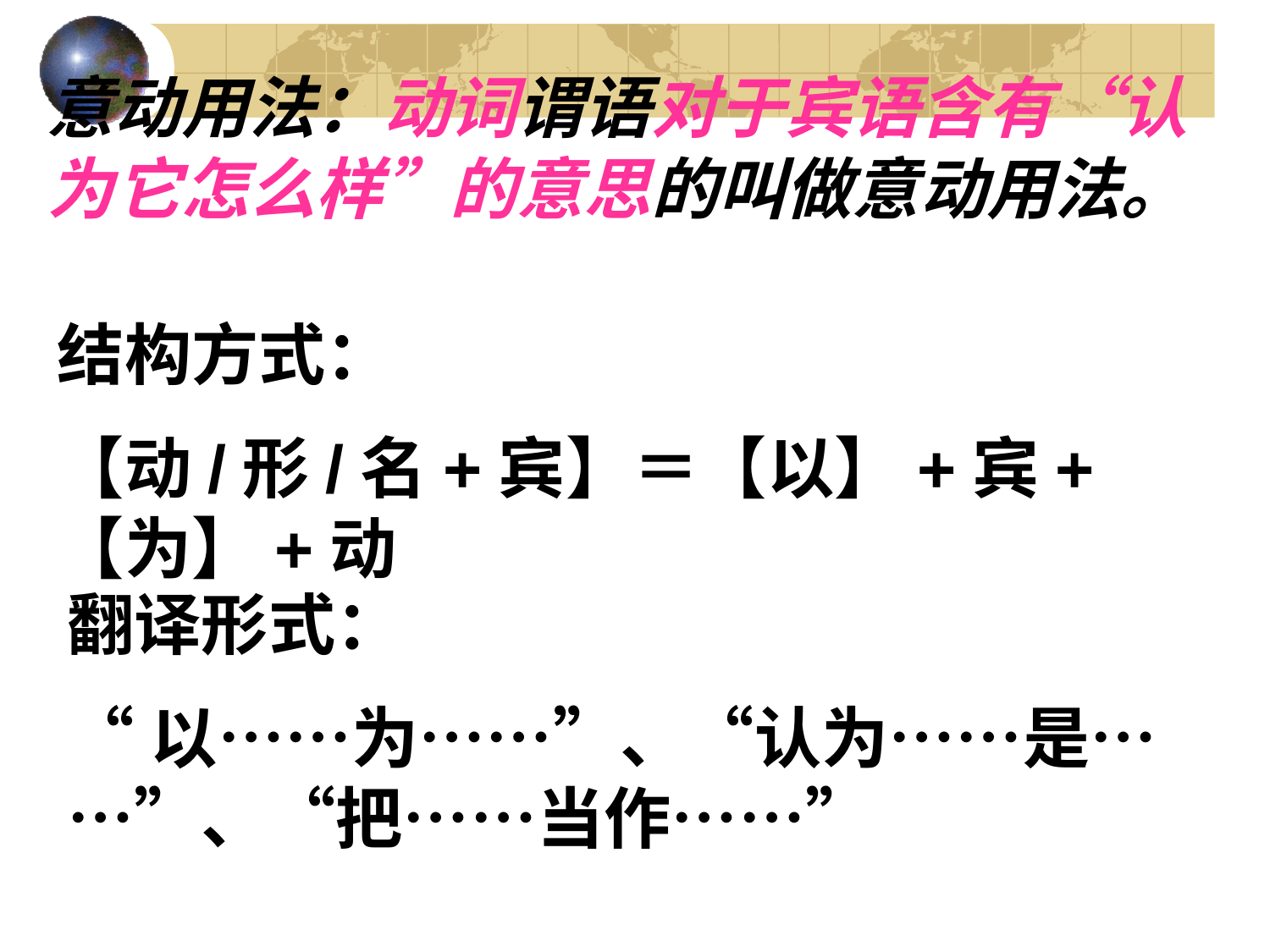

# 意动用法：动词谓语对于宾语含有“认为它怎么样”的意思的叫做意动用法。

结构方式：
【动/形/名+宾】＝【以】+宾+【为】+动
翻译形式：
“以……为……”、“认为……是……”、“把……当作……”